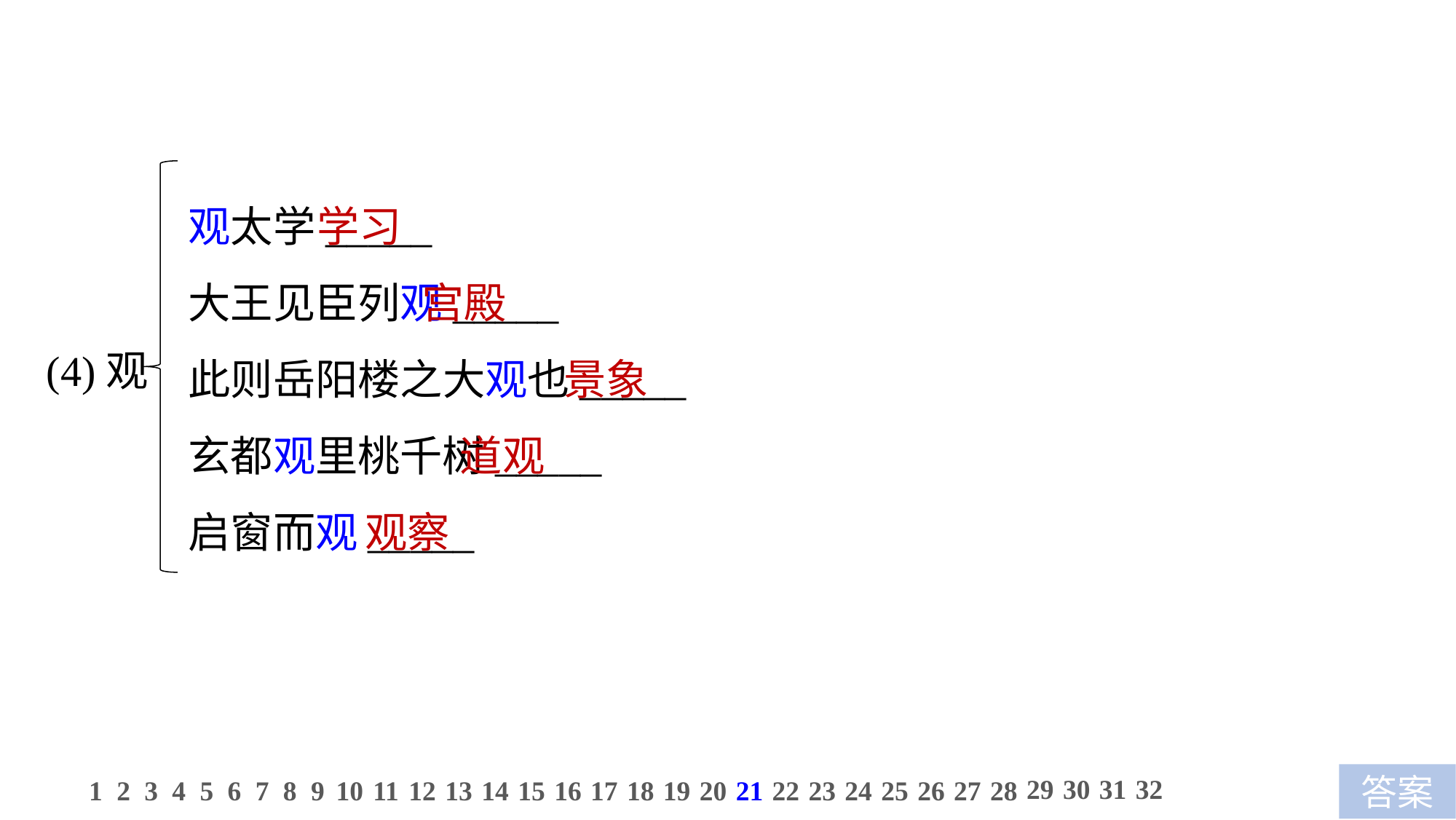

观太学_____
大王见臣列观_____
此则岳阳楼之大观也_____
玄都观里桃千树_____
启窗而观_____
学习
          宫殿
                         景象
              道观
    观察
(4)观
29
30
31
32
1
2
3
4
5
6
7
8
9
10
11
12
13
14
15
16
17
18
19
20
21
22
23
24
25
26
27
28
答案